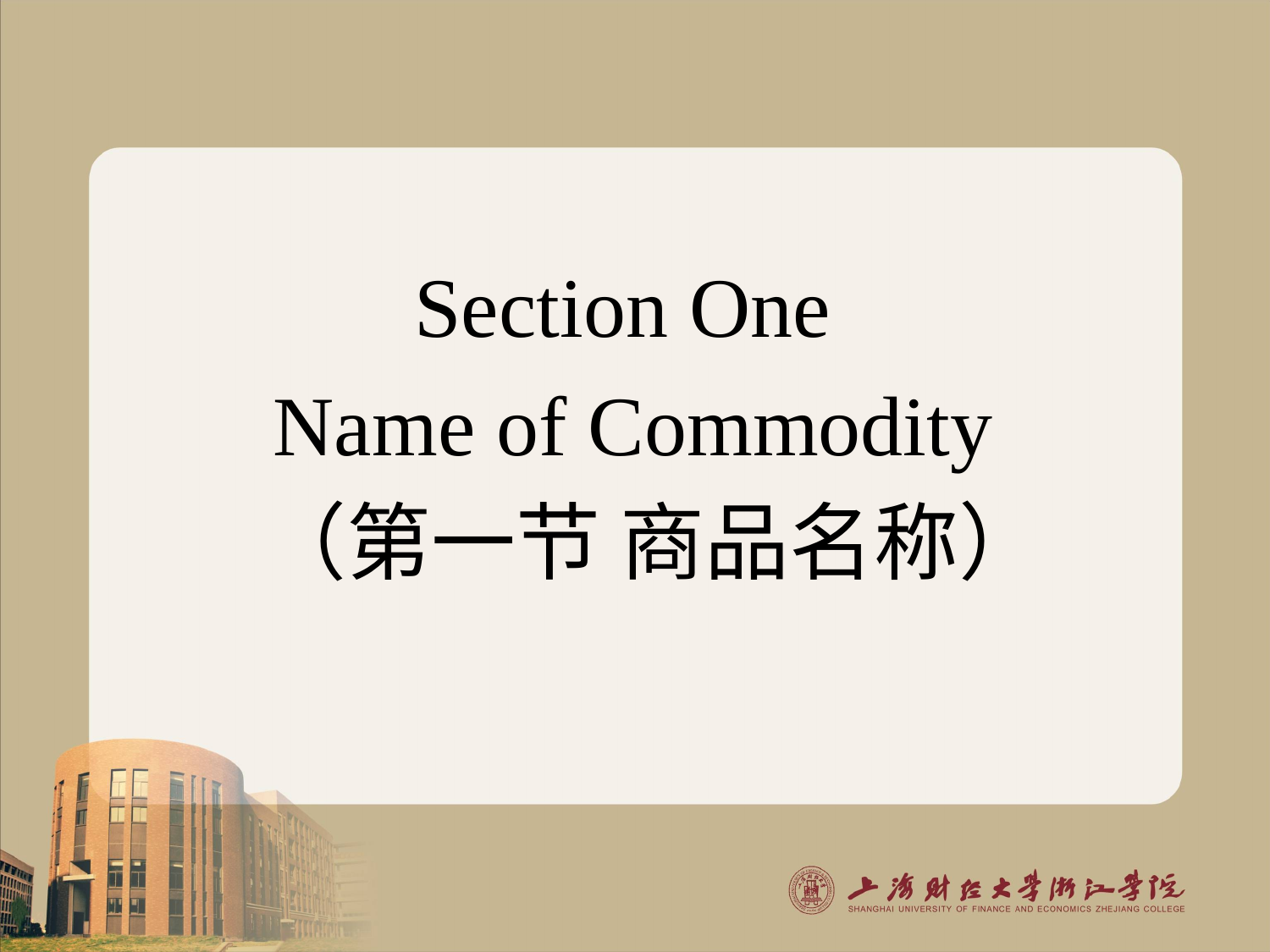

Section One
Name of Commodity
 （第一节 商品名称）